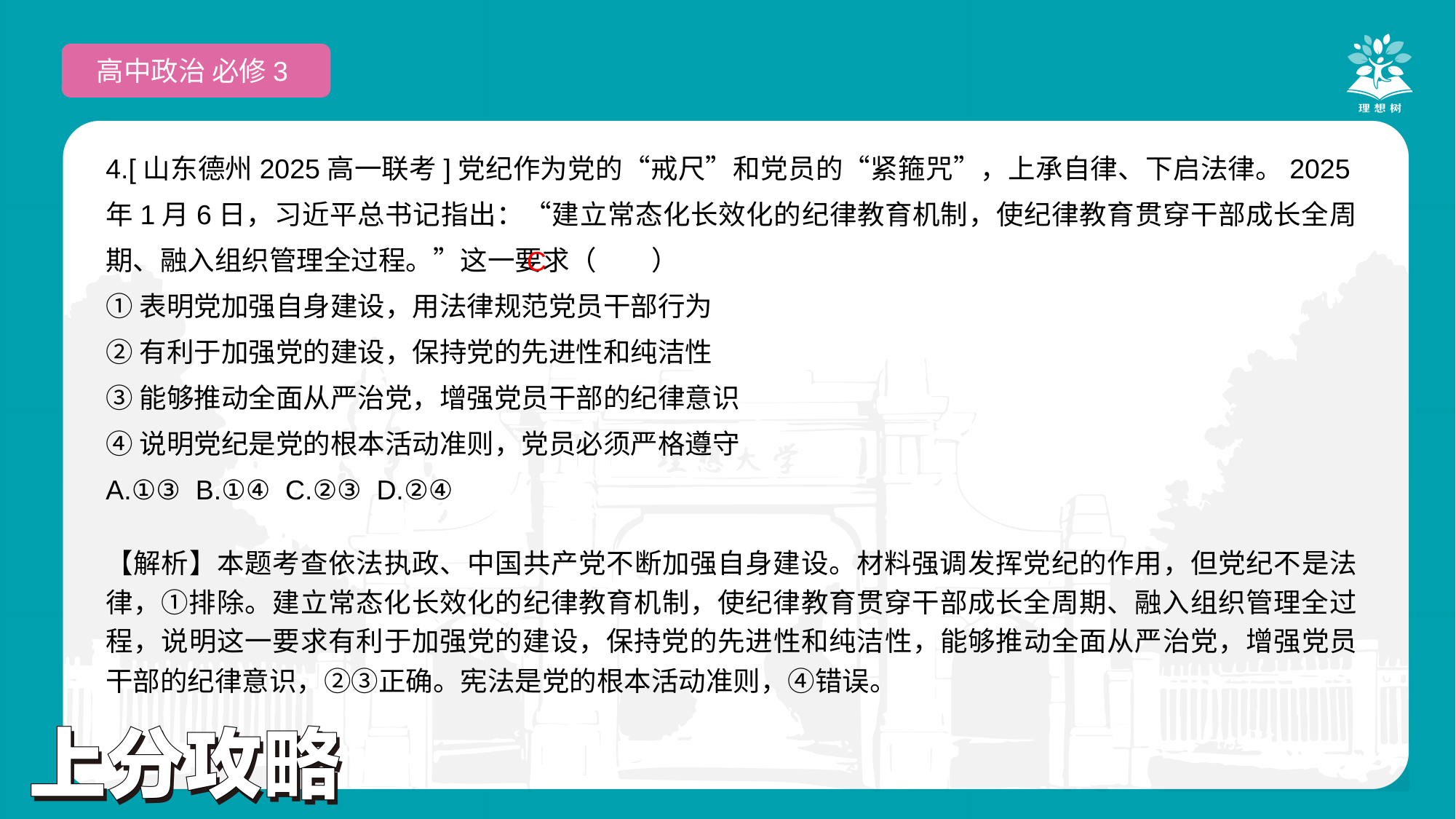

高中政治 必修3
4.[山东德州2025高一联考]党纪作为党的“戒尺”和党员的“紧箍咒”，上承自律、下启法律。2025年1月6日，习近平总书记指出：“建立常态化长效化的纪律教育机制，使纪律教育贯穿干部成长全周期、融入组织管理全过程。”这一要求（　　）
①表明党加强自身建设，用法律规范党员干部行为
②有利于加强党的建设，保持党的先进性和纯洁性
③能够推动全面从严治党，增强党员干部的纪律意识
④说明党纪是党的根本活动准则，党员必须严格遵守
A.①③  B.①④  C.②③  D.②④
 C
【解析】本题考查依法执政、中国共产党不断加强自身建设。材料强调发挥党纪的作用，但党纪不是法律，①排除。建立常态化长效化的纪律教育机制，使纪律教育贯穿干部成长全周期、融入组织管理全过程，说明这一要求有利于加强党的建设，保持党的先进性和纯洁性，能够推动全面从严治党，增强党员干部的纪律意识，②③正确。宪法是党的根本活动准则，④错误。